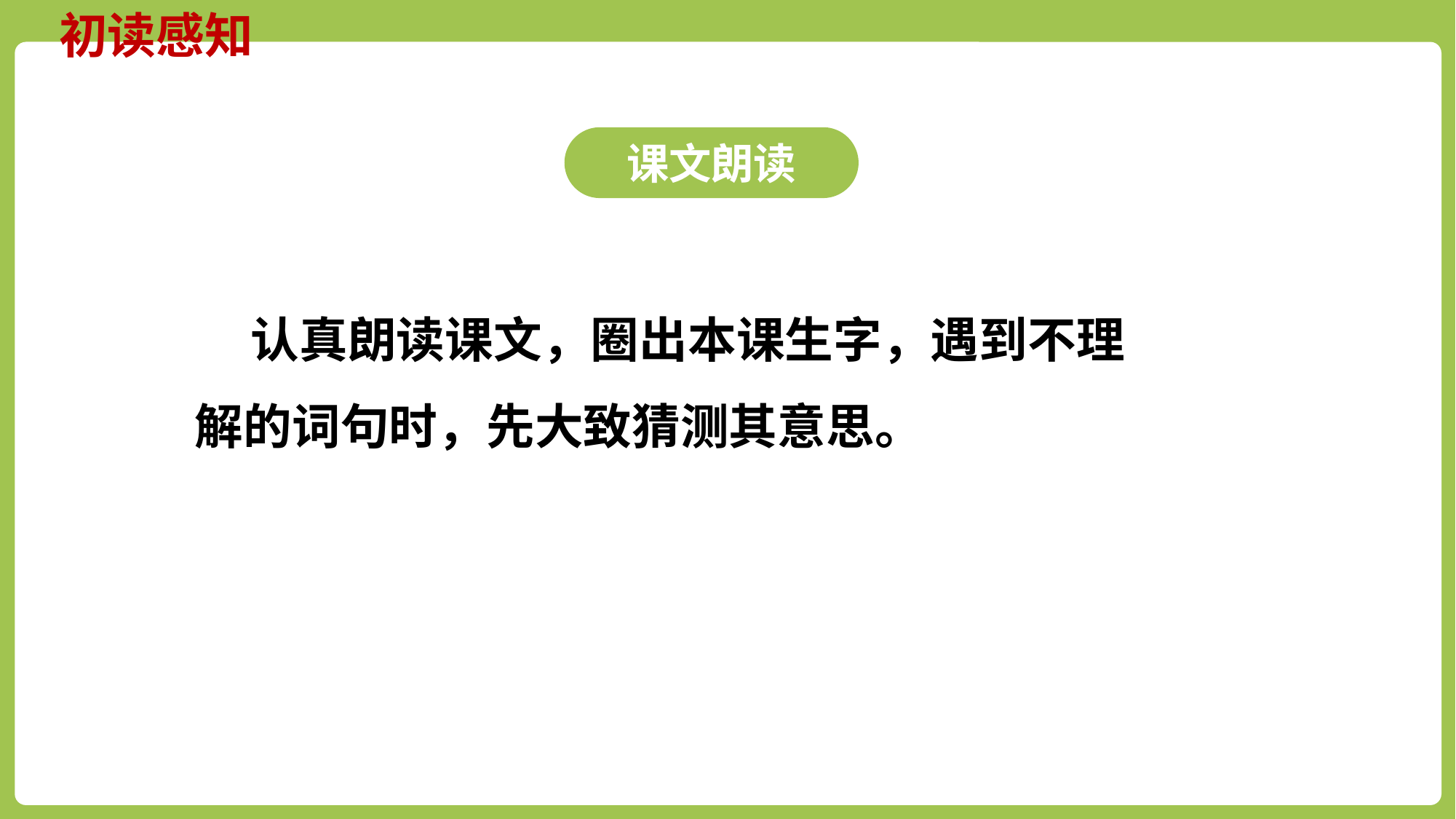

初读感知
课文朗读
    认真朗读课文，圈出本课生字，遇到不理解的词句时，先大致猜测其意思。